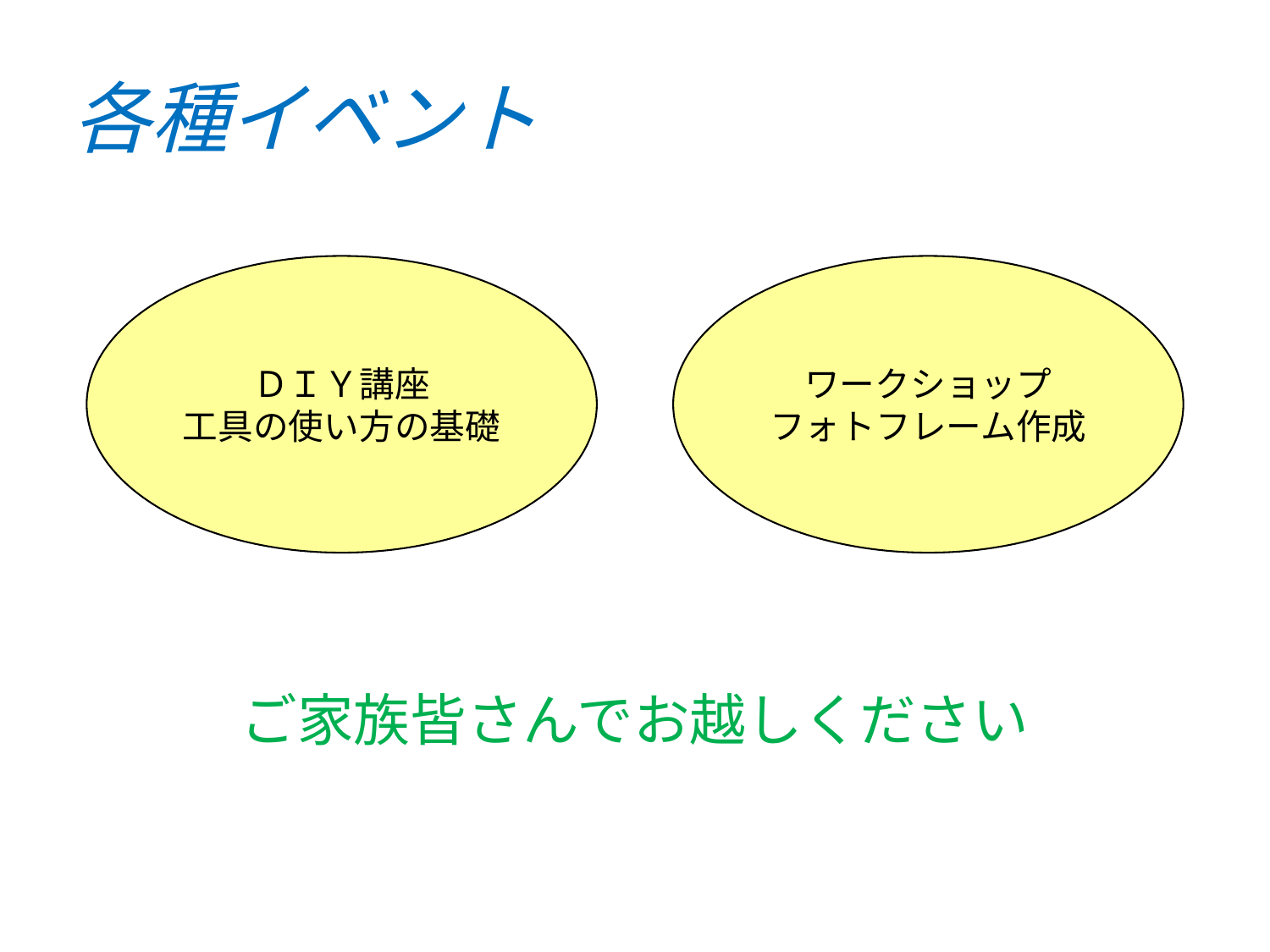

各種イベント
ＤＩＹ講座
工具の使い方の基礎
ワークショップ
フォトフレーム作成
ご家族皆さんでお越しください